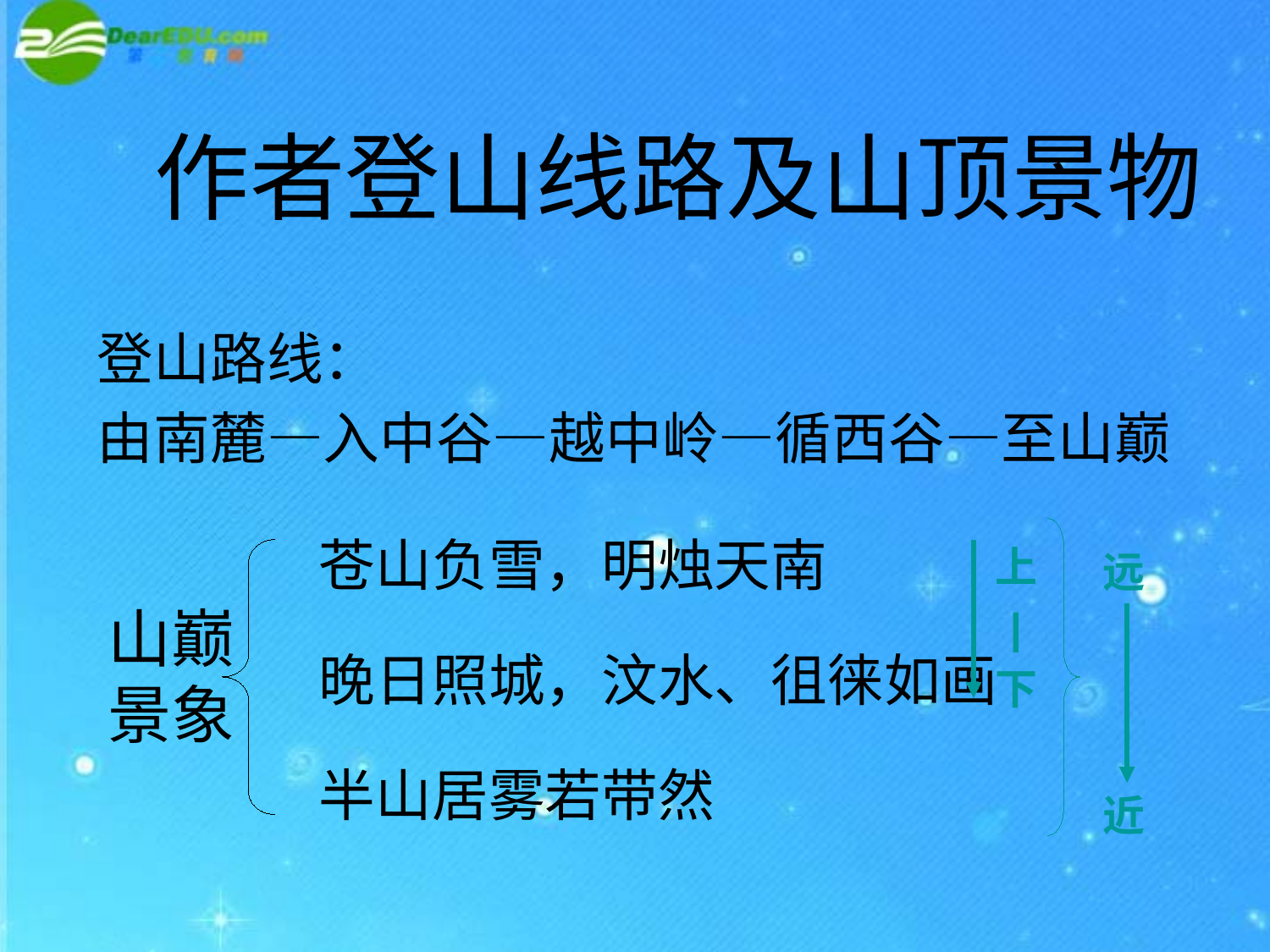

# 作者登山线路及山顶景物
登山路线：
由南麓—入中谷—越中岭—循西谷—至山巅
苍山负雪，明烛天南
晚日照城，汶水、徂徕如画
半山居雾若带然

山巅
景象

上
|
下
远

近
